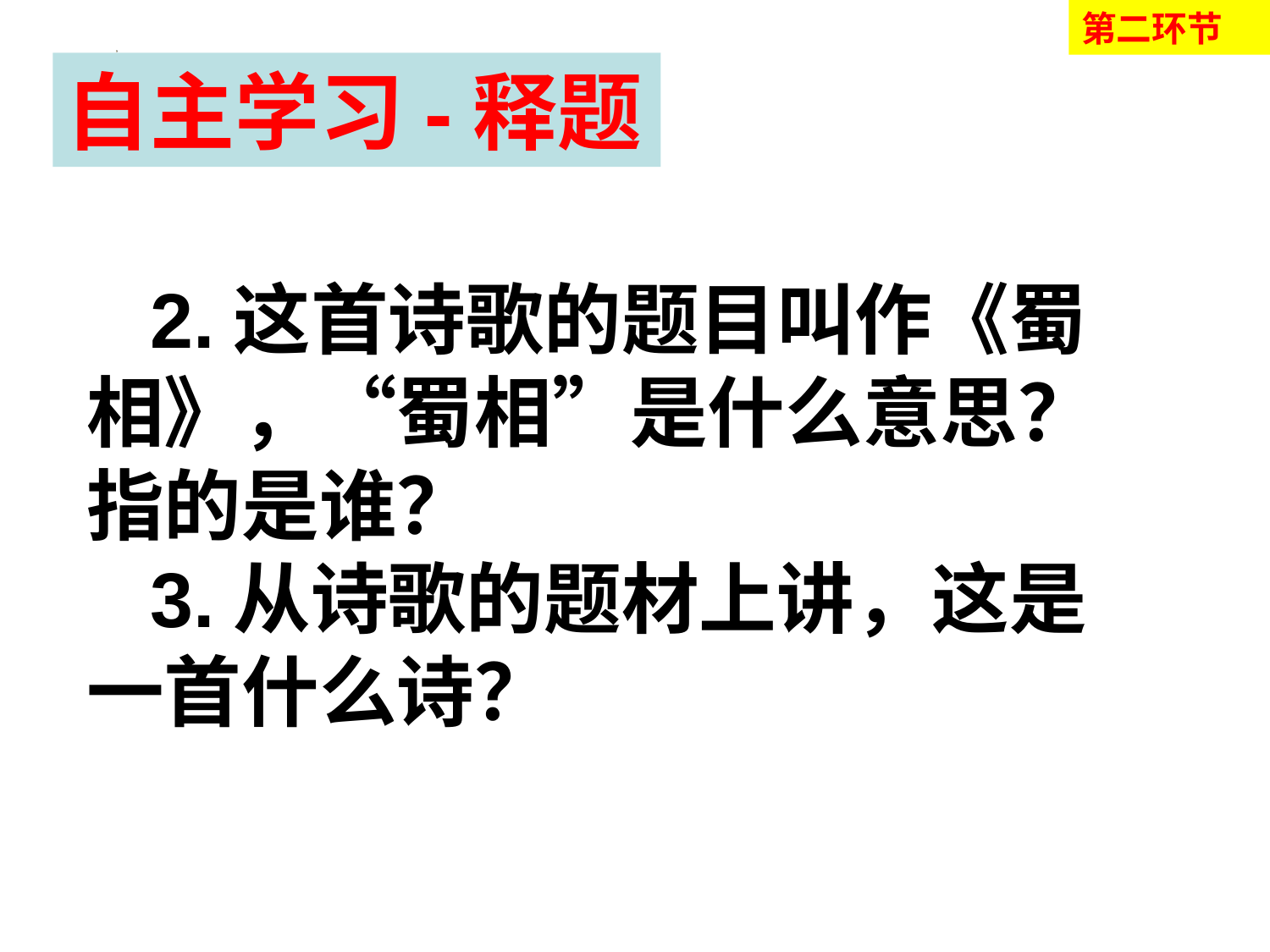

第二环节
自主学习-释题
2.这首诗歌的题目叫作《蜀相》，“蜀相”是什么意思？指的是谁？
3.从诗歌的题材上讲，这是一首什么诗？